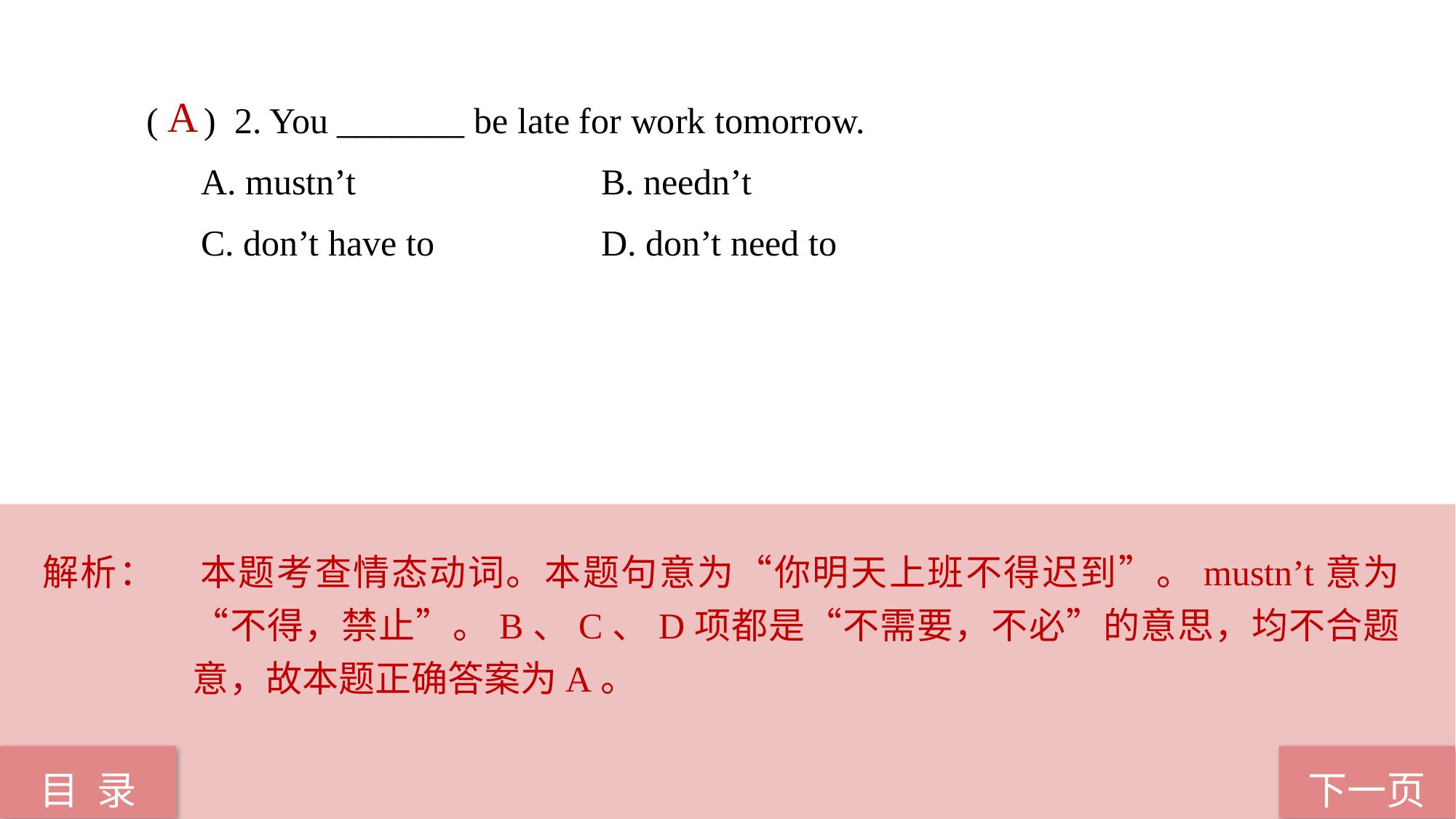

(     )  2. You _______ be late for work tomorrow.
A. mustn’t			  B. needn’t
C. don’t have to 		  D. don’t need to
  A
解析：	本题考查情态动词。本题句意为“你明天上班不得迟到”。mustn’t意为“不得，禁止”。B、C、D项都是“不需要，不必”的意思，均不合题意，故本题正确答案为A。